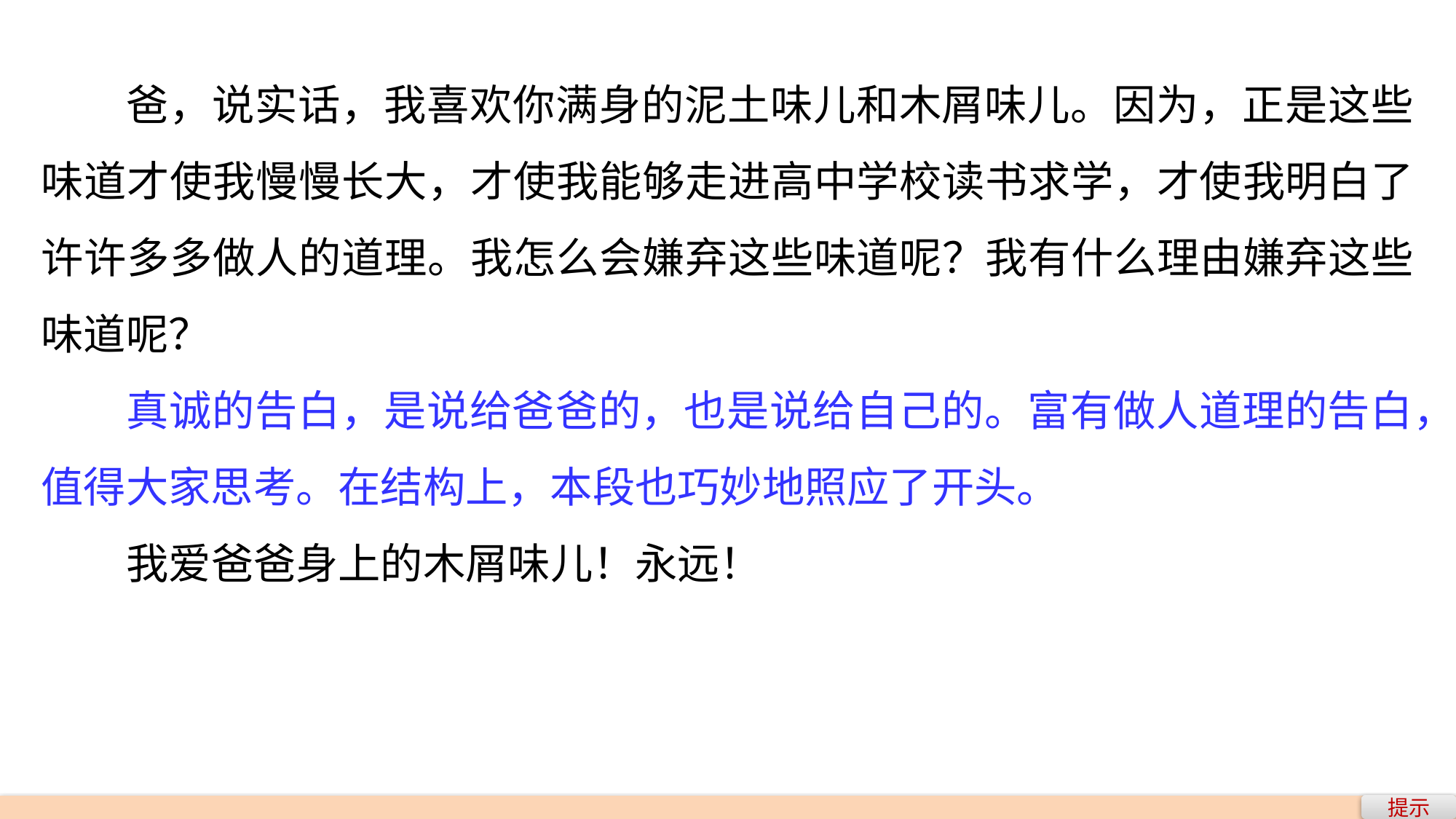

爸，说实话，我喜欢你满身的泥土味儿和木屑味儿。因为，正是这些味道才使我慢慢长大，才使我能够走进高中学校读书求学，才使我明白了许许多多做人的道理。我怎么会嫌弃这些味道呢？我有什么理由嫌弃这些味道呢？
真诚的告白，是说给爸爸的，也是说给自己的。富有做人道理的告白，值得大家思考。在结构上，本段也巧妙地照应了开头。
我爱爸爸身上的木屑味儿！永远！
提示